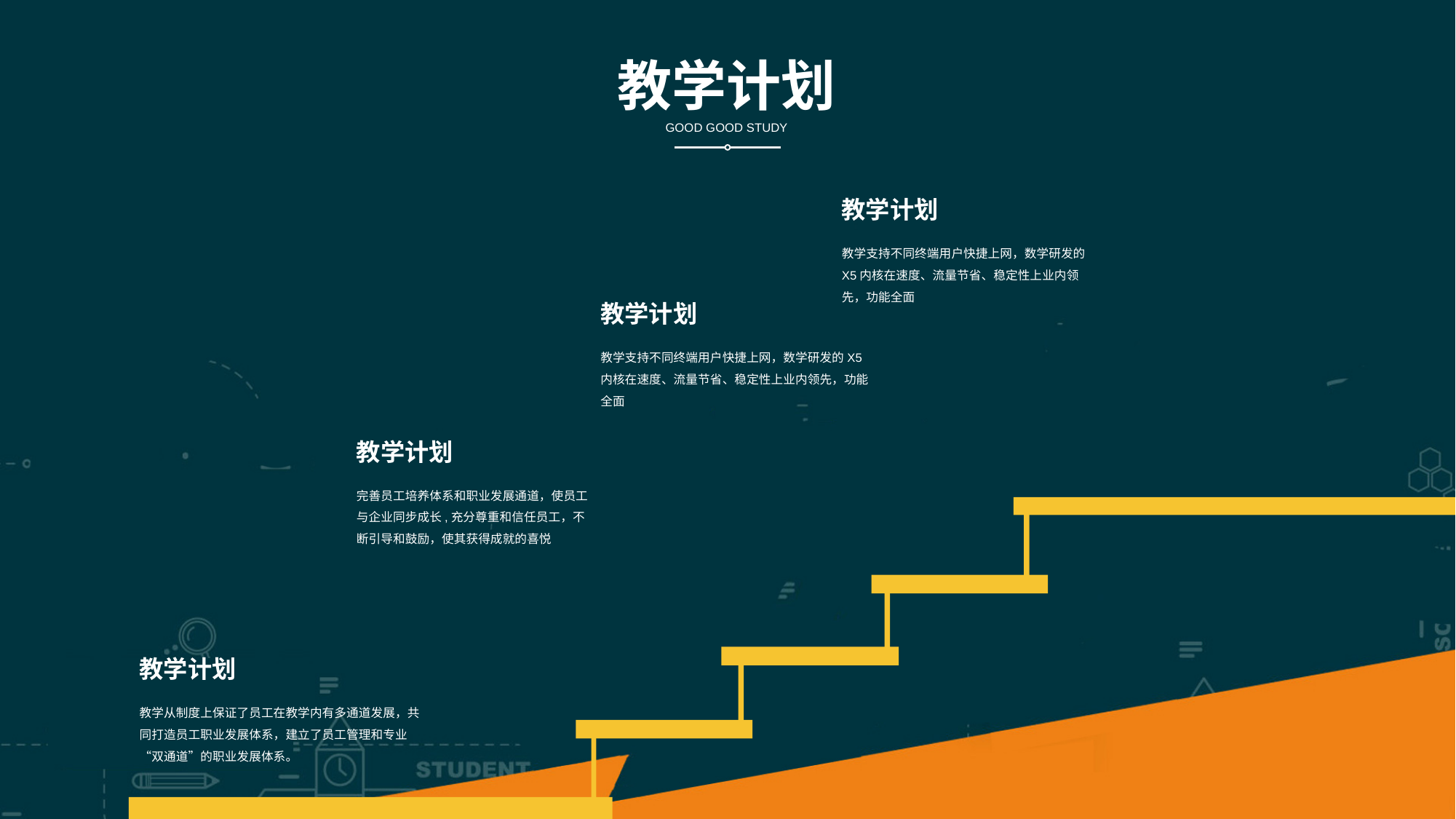

教学计划
GOOD GOOD STUDY

教学计划
教学支持不同终端用户快捷上网，数学研发的X5内核在速度、流量节省、稳定性上业内领先，功能全面
教学计划
教学支持不同终端用户快捷上网，数学研发的X5内核在速度、流量节省、稳定性上业内领先，功能全面
教学计划
完善员工培养体系和职业发展通道，使员工与企业同步成长,充分尊重和信任员工，不断引导和鼓励，使其获得成就的喜悦

教学计划
教学从制度上保证了员工在教学内有多通道发展，共同打造员工职业发展体系，建立了员工管理和专业“双通道”的职业发展体系。